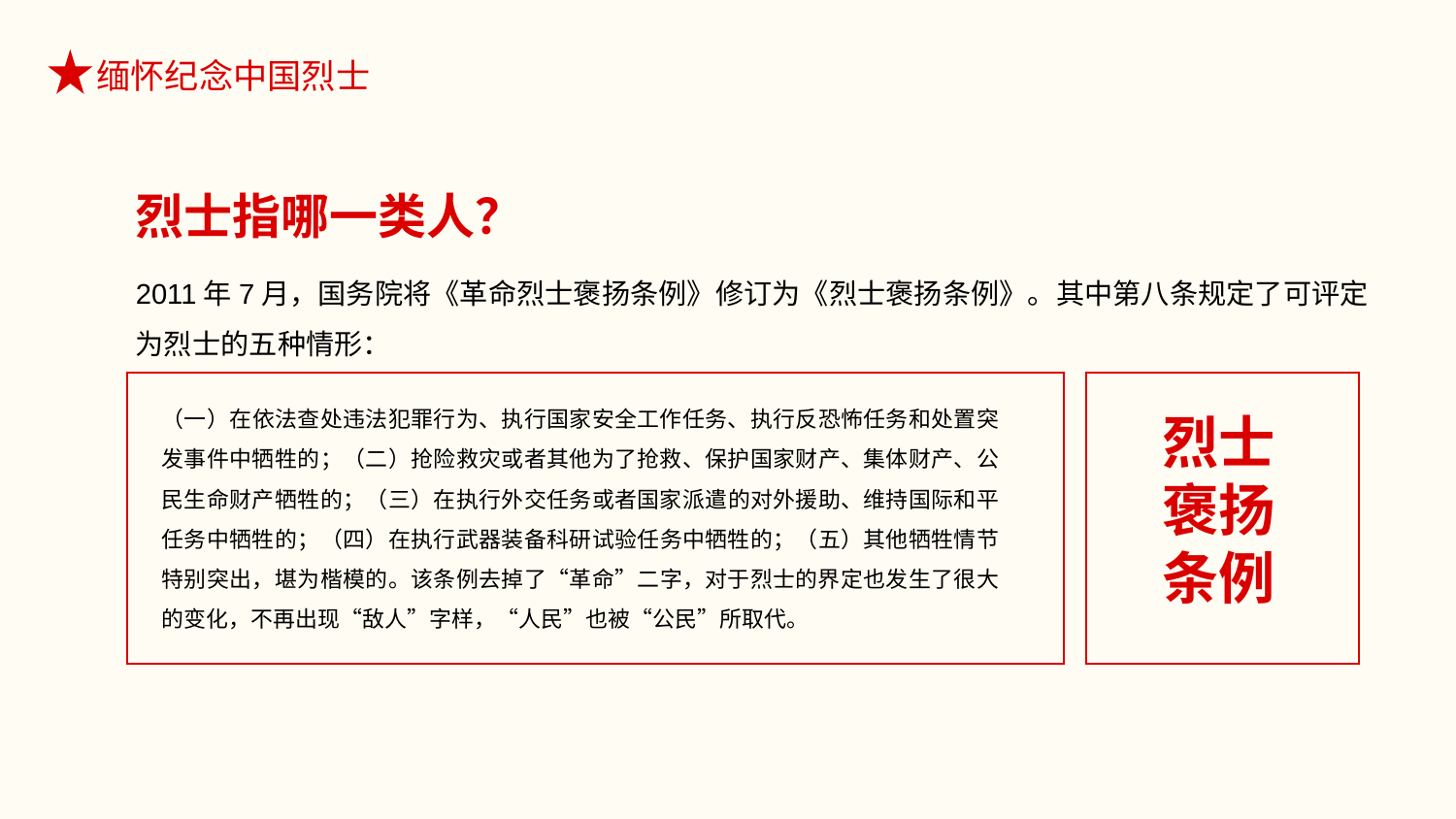

烈士指哪一类人？
2011年7月，国务院将《革命烈士褒扬条例》修订为《烈士褒扬条例》。其中第八条规定了可评定为烈士的五种情形：

（一）在依法查处违法犯罪行为、执行国家安全工作任务、执行反恐怖任务和处置突发事件中牺牲的；（二）抢险救灾或者其他为了抢救、保护国家财产、集体财产、公民生命财产牺牲的；（三）在执行外交任务或者国家派遣的对外援助、维持国际和平任务中牺牲的；（四）在执行武器装备科研试验任务中牺牲的；（五）其他牺牲情节特别突出，堪为楷模的。该条例去掉了“革命”二字，对于烈士的界定也发生了很大的变化，不再出现“敌人”字样，“人民”也被“公民”所取代。

烈士褒扬条例